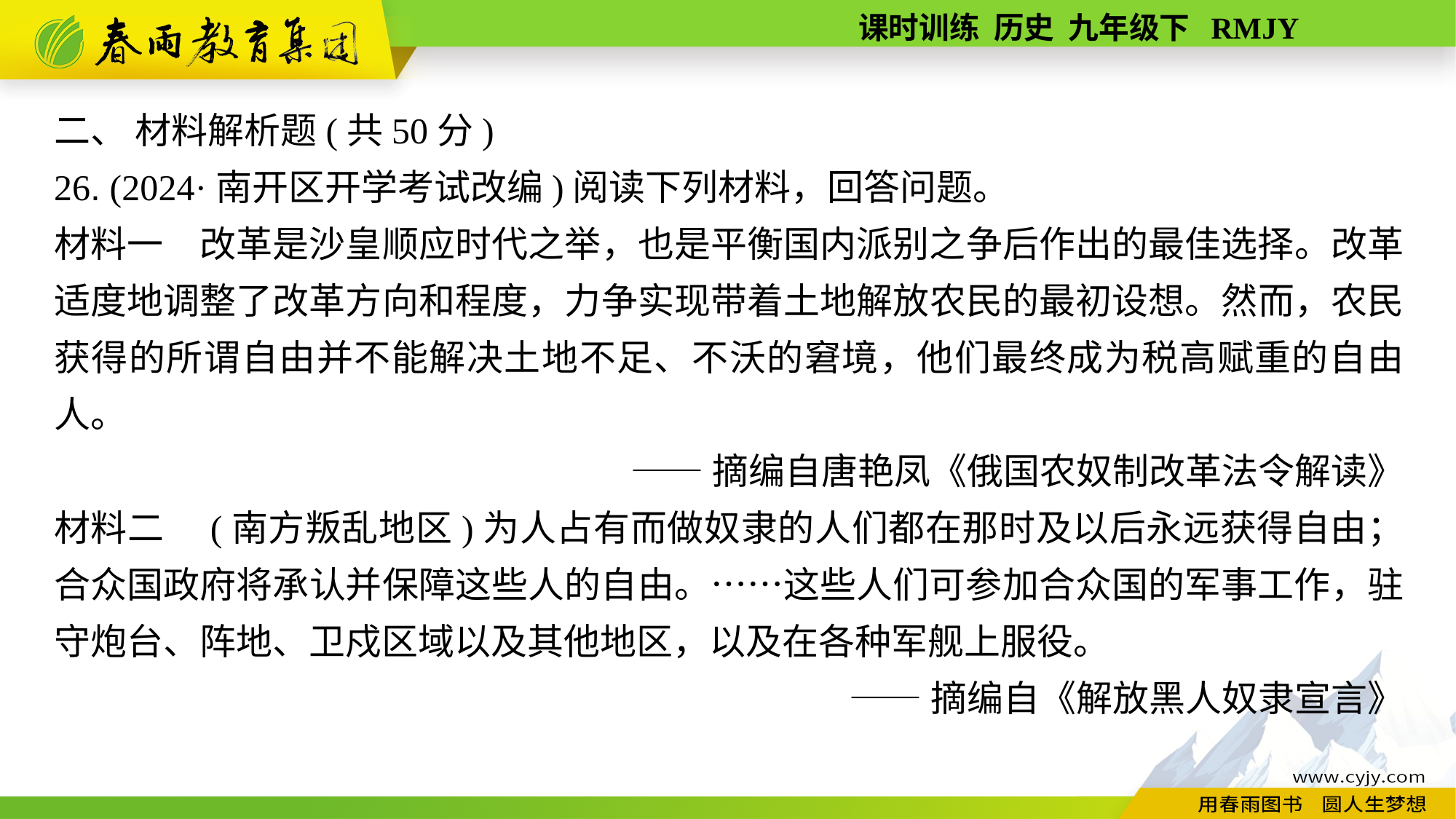

二、 材料解析题(共50分)
26. (2024·南开区开学考试改编)阅读下列材料，回答问题。
材料一　改革是沙皇顺应时代之举，也是平衡国内派别之争后作出的最佳选择。改革适度地调整了改革方向和程度，力争实现带着土地解放农民的最初设想。然而，农民获得的所谓自由并不能解决土地不足、不沃的窘境，他们最终成为税高赋重的自由人。
——摘编自唐艳凤《俄国农奴制改革法令解读》
材料二　(南方叛乱地区)为人占有而做奴隶的人们都在那时及以后永远获得自由；合众国政府将承认并保障这些人的自由。……这些人们可参加合众国的军事工作，驻守炮台、阵地、卫戍区域以及其他地区，以及在各种军舰上服役。
——摘编自《解放黑人奴隶宣言》